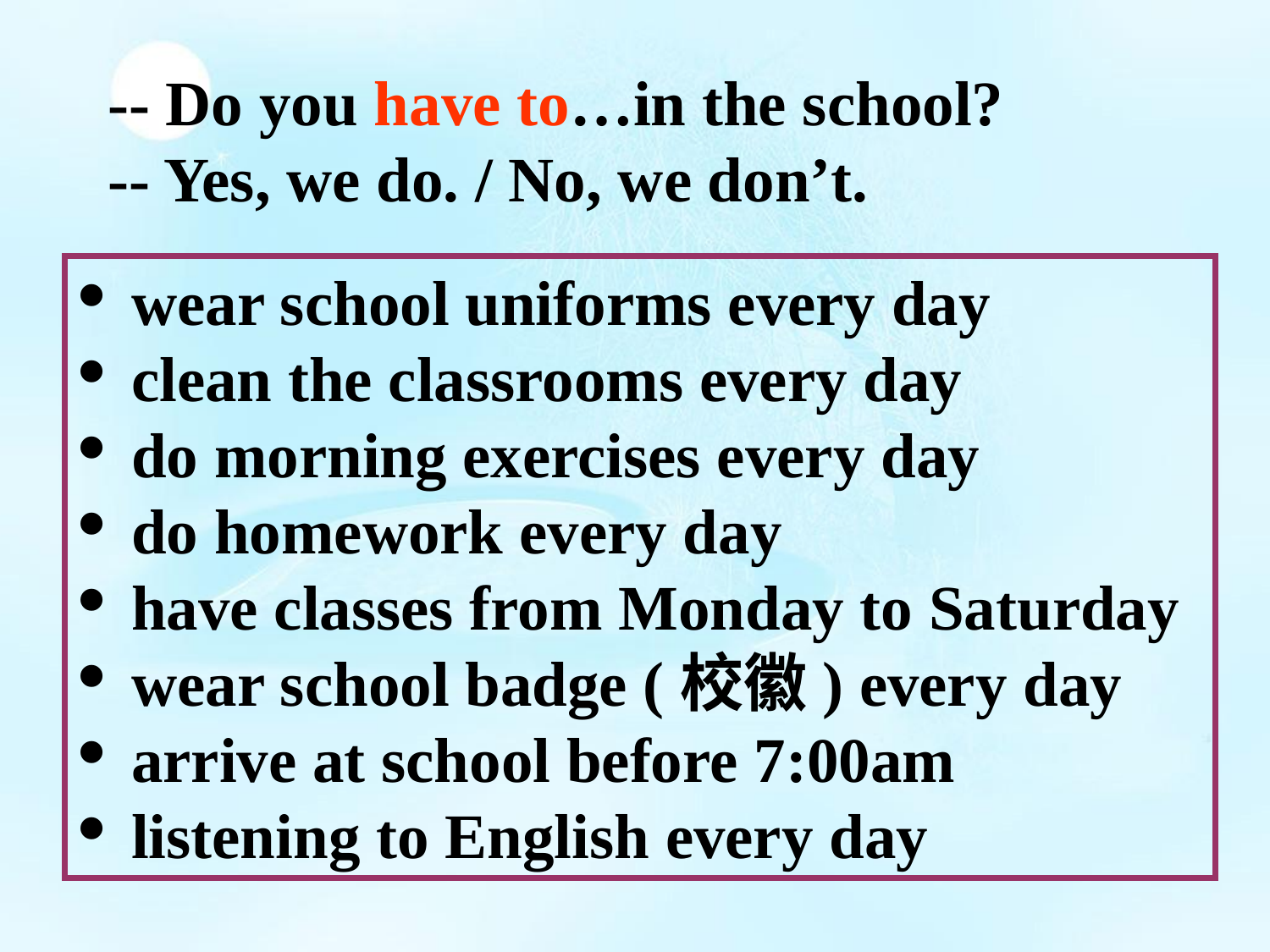

-- Do you have to…in the school?
-- Yes, we do. / No, we don’t.
 wear school uniforms every day
 clean the classrooms every day
 do morning exercises every day
 do homework every day
 have classes from Monday to Saturday
 wear school badge (校徽) every day
 arrive at school before 7:00am
 listening to English every day